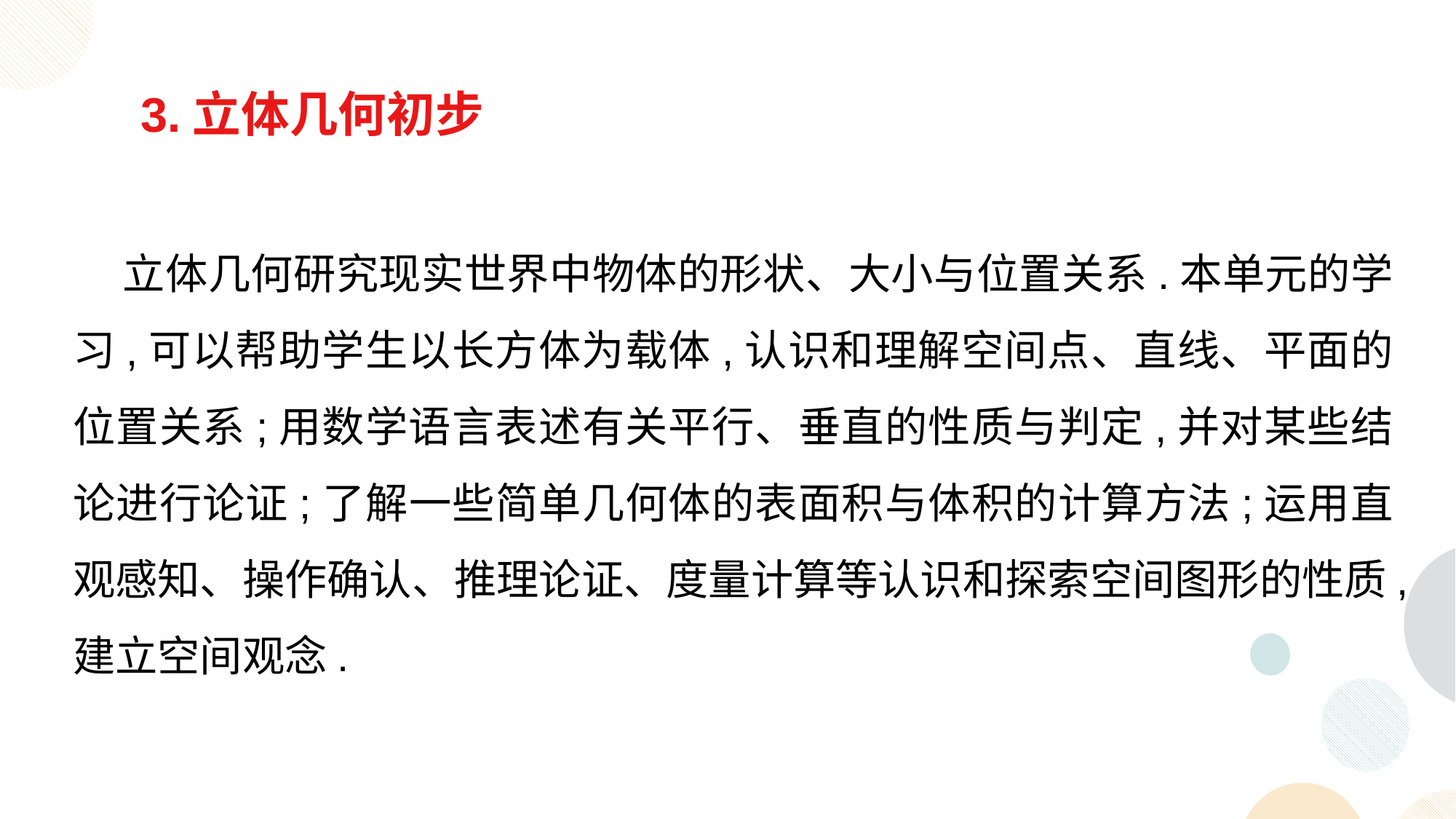

3.立体几何初步
    立体几何研究现实世界中物体的形状、大小与位置关系.本单元的学习,可以帮助学生以长方体为载体,认识和理解空间点、直线、平面的位置关系;用数学语言表述有关平行、垂直的性质与判定,并对某些结论进行论证;了解一些简单几何体的表面积与体积的计算方法;运用直观感知、操作确认、推理论证、度量计算等认识和探索空间图形的性质,建立空间观念.